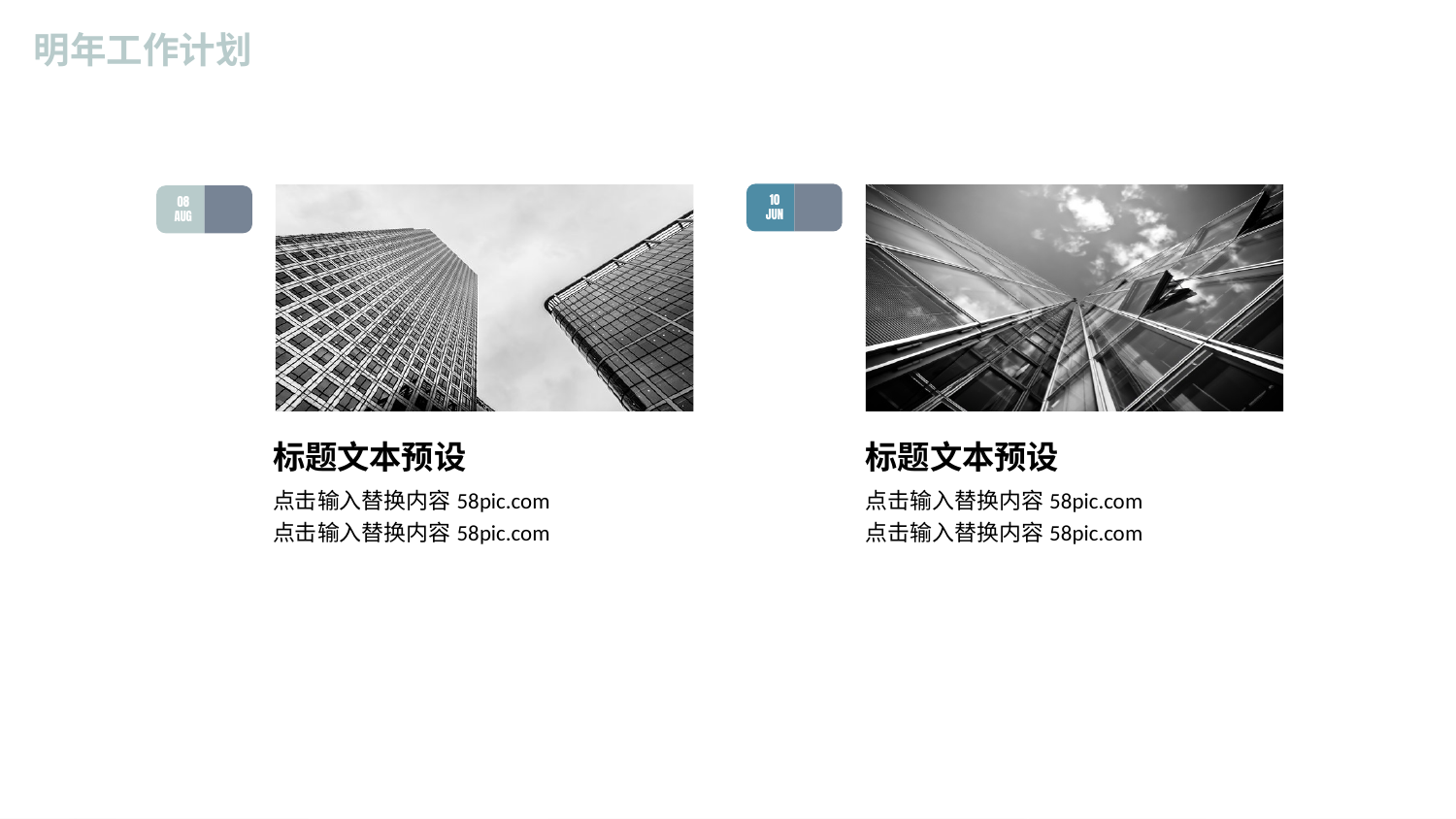

明年工作计划

10
JUN

08
AUG
标题文本预设
点击输入替换内容58pic.com
点击输入替换内容58pic.com
标题文本预设
点击输入替换内容58pic.com
点击输入替换内容58pic.com